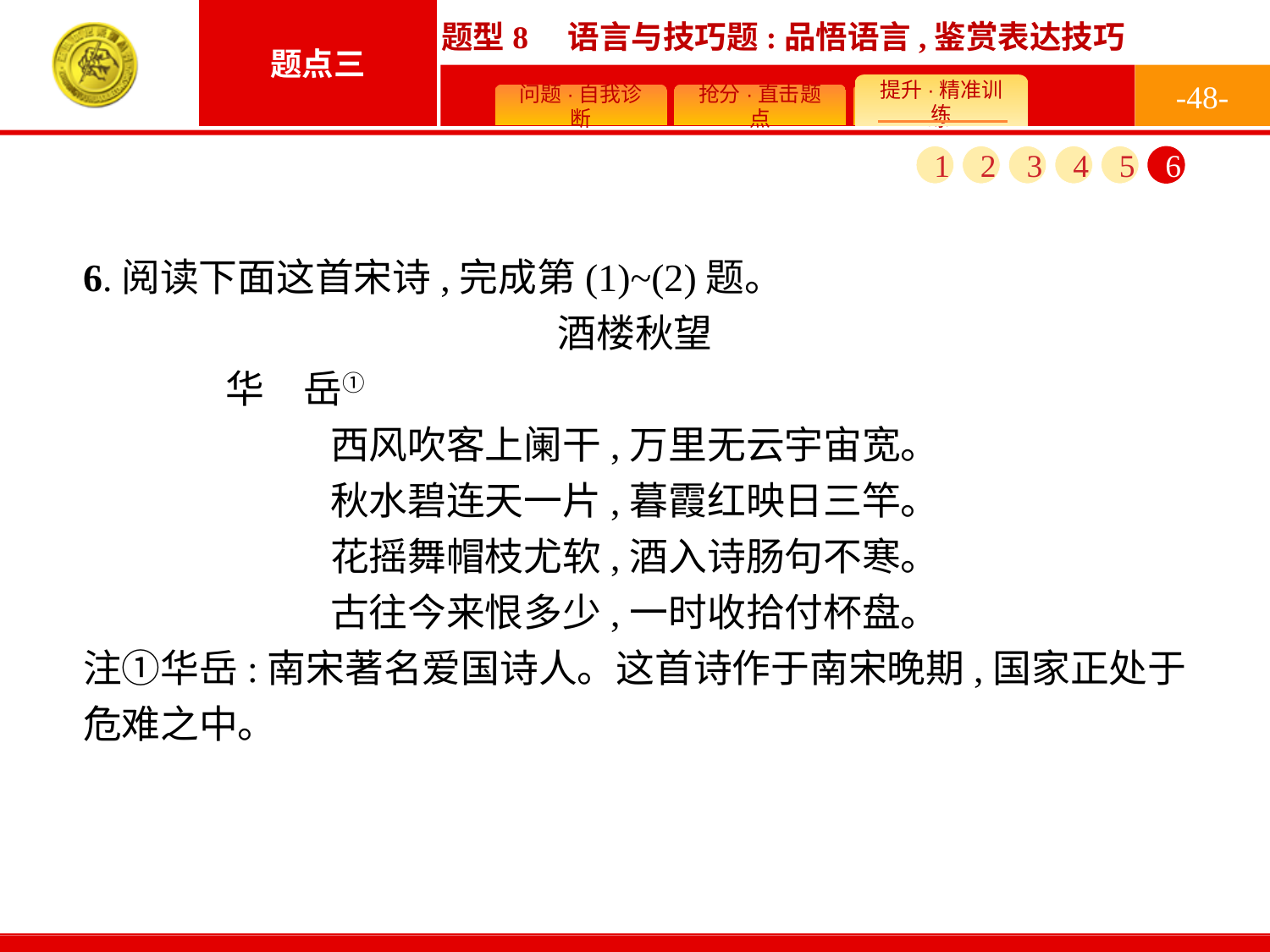

-48-
1
2
3
4
5
6
6.阅读下面这首宋诗,完成第(1)~(2)题。
酒楼秋望
	华　岳①
西风吹客上阑干,万里无云宇宙宽。
秋水碧连天一片,暮霞红映日三竿。
花摇舞帽枝尤软,酒入诗肠句不寒。
古往今来恨多少,一时收拾付杯盘。
注①华岳:南宋著名爱国诗人。这首诗作于南宋晚期,国家正处于危难之中。